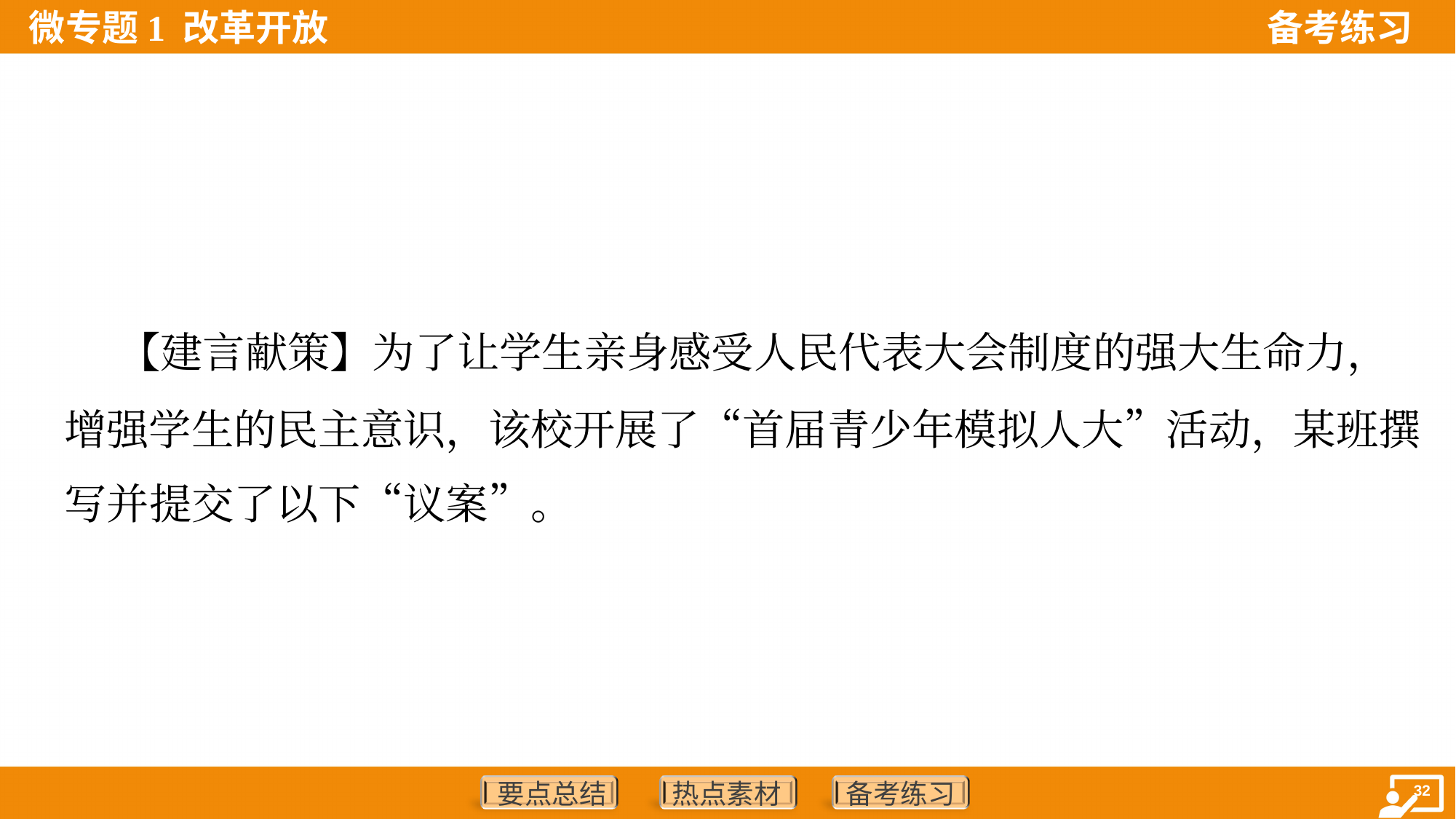

【建言献策】为了让学生亲身感受人民代表大会制度的强大生命力，
增强学生的民主意识，该校开展了“首届青少年模拟人大”活动，某班撰
写并提交了以下“议案”。